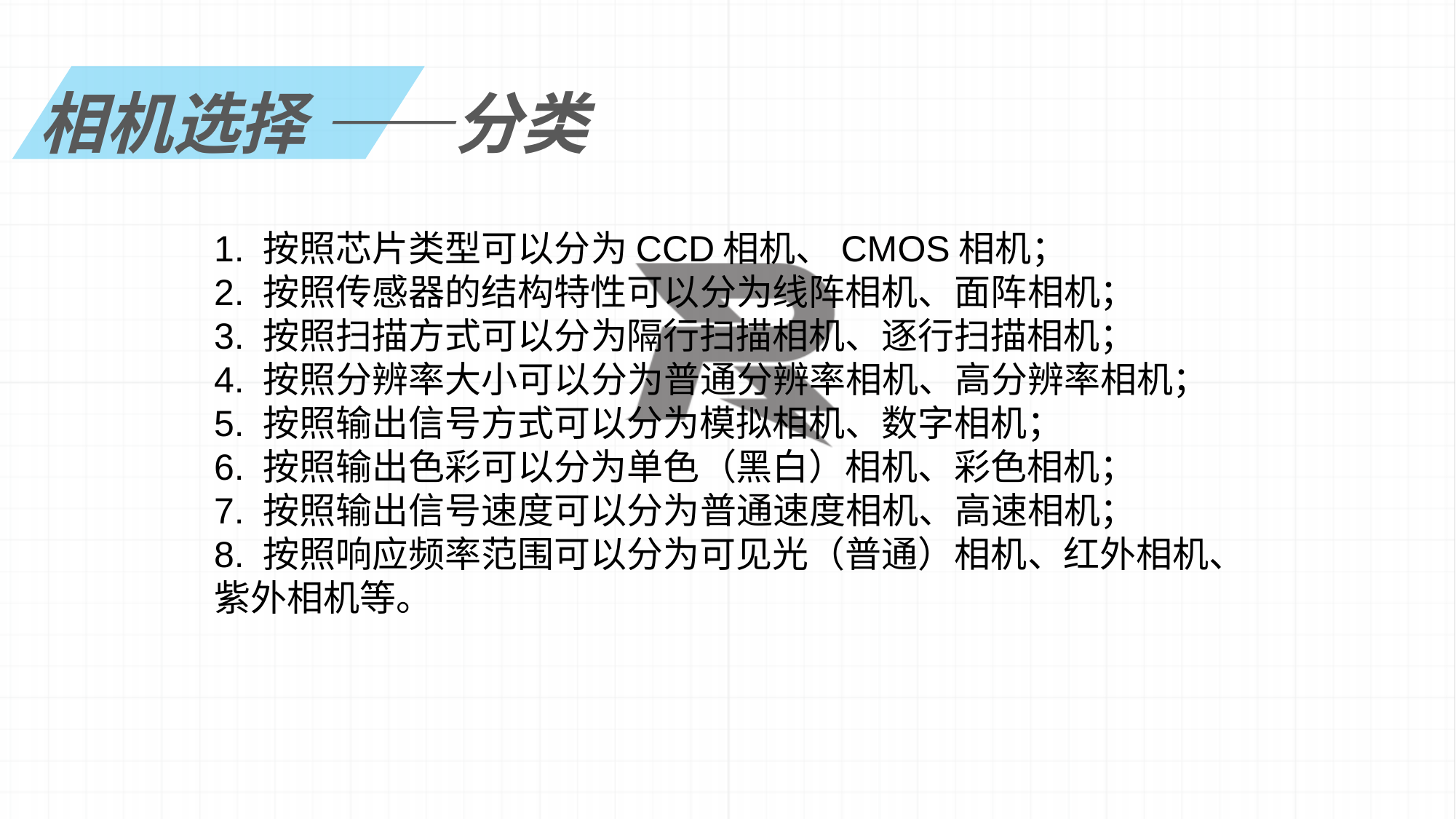

相机选择 ——分类
1. 按照芯片类型可以分为CCD相机、CMOS相机；
2. 按照传感器的结构特性可以分为线阵相机、面阵相机；
3. 按照扫描方式可以分为隔行扫描相机、逐行扫描相机；
4. 按照分辨率大小可以分为普通分辨率相机、高分辨率相机；
5. 按照输出信号方式可以分为模拟相机、数字相机；
6. 按照输出色彩可以分为单色（黑白）相机、彩色相机；
7. 按照输出信号速度可以分为普通速度相机、高速相机；
8. 按照响应频率范围可以分为可见光（普通）相机、红外相机、紫外相机等。